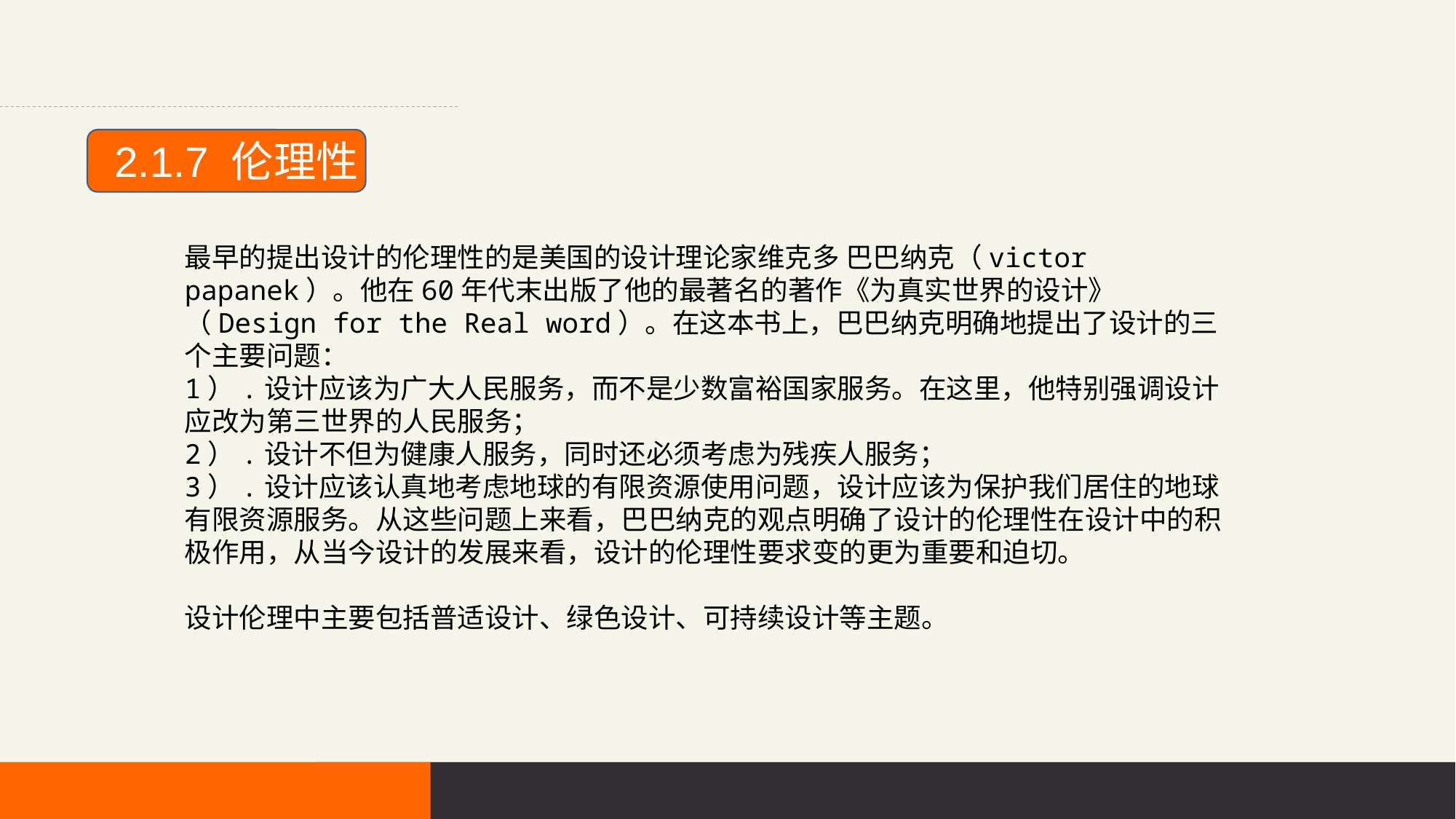

2.1.7 伦理性
最早的提出设计的伦理性的是美国的设计理论家维克多 巴巴纳克（victor papanek）。他在60年代末出版了他的最著名的著作《为真实世界的设计》（Design for the Real word）。在这本书上，巴巴纳克明确地提出了设计的三个主要问题：
1）.设计应该为广大人民服务，而不是少数富裕国家服务。在这里，他特别强调设计应改为第三世界的人民服务；
2）.设计不但为健康人服务，同时还必须考虑为残疾人服务；
3）.设计应该认真地考虑地球的有限资源使用问题，设计应该为保护我们居住的地球有限资源服务。从这些问题上来看，巴巴纳克的观点明确了设计的伦理性在设计中的积极作用，从当今设计的发展来看，设计的伦理性要求变的更为重要和迫切。

设计伦理中主要包括普适设计、绿色设计、可持续设计等主题。